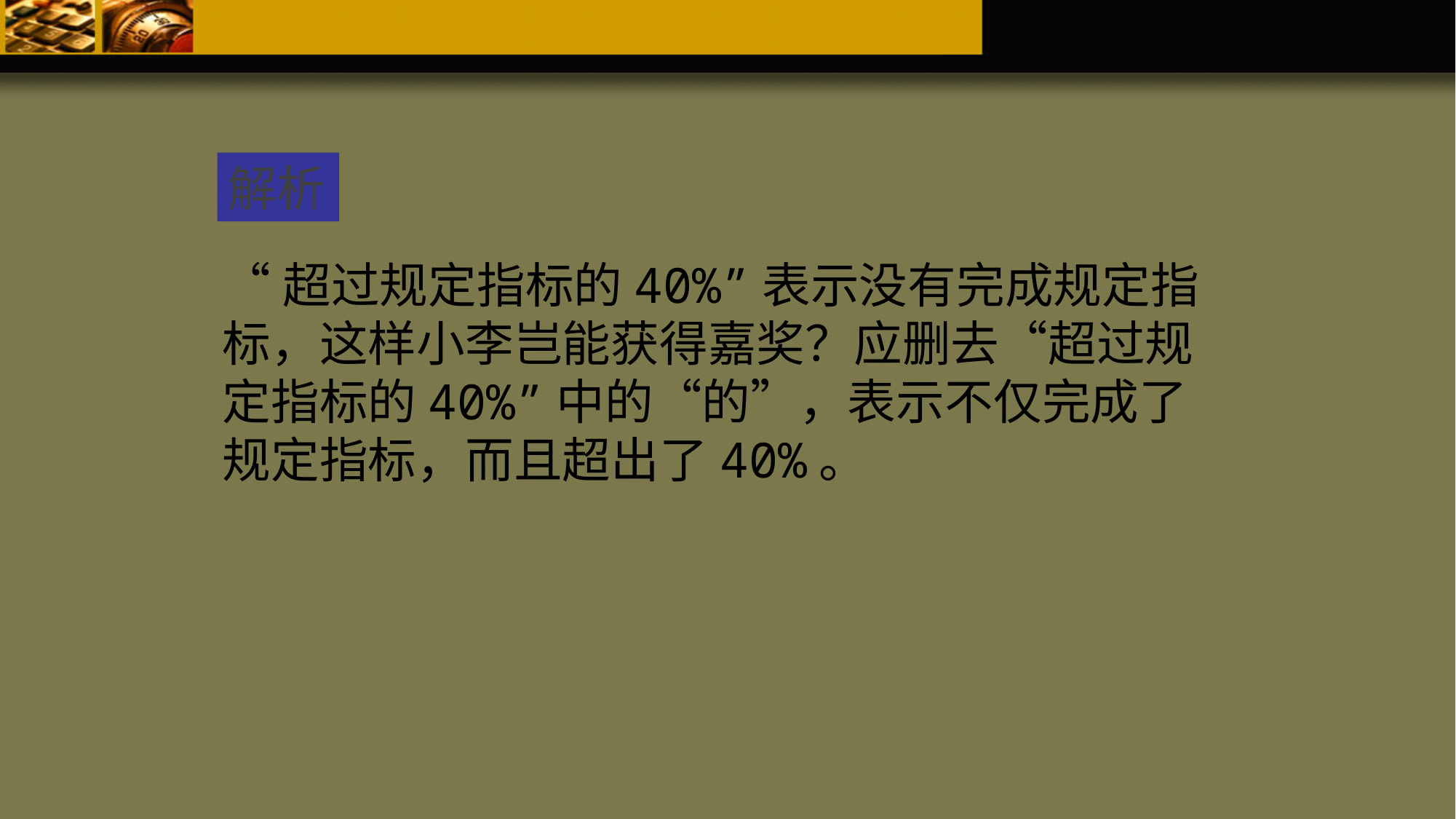

解析
“超过规定指标的40%”表示没有完成规定指标，这样小李岂能获得嘉奖？应删去“超过规定指标的40%”中的“的”，表示不仅完成了规定指标，而且超出了40%。